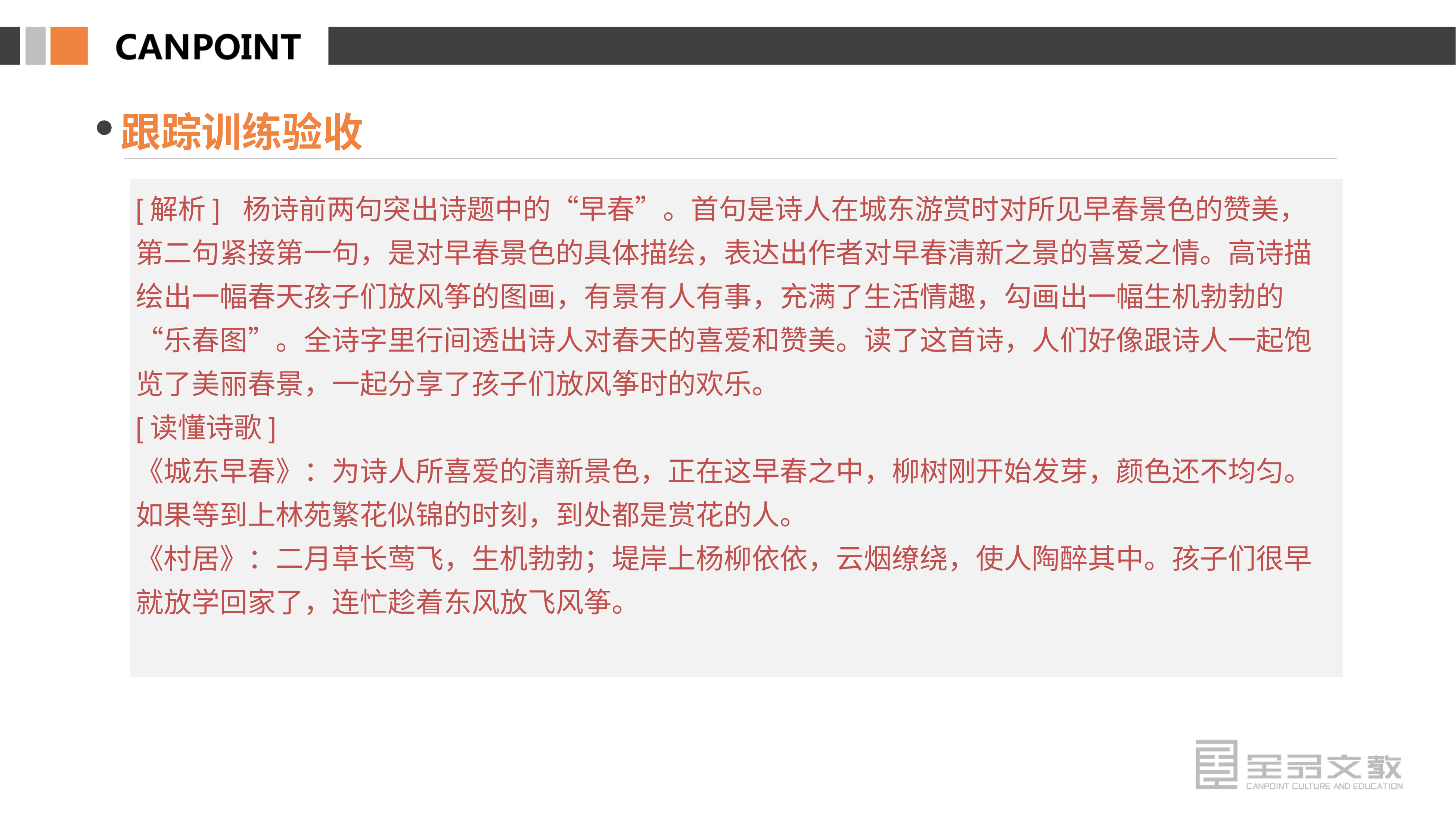

跟踪训练验收

[解析]  杨诗前两句突出诗题中的“早春”。首句是诗人在城东游赏时对所见早春景色的赞美，第二句紧接第一句，是对早春景色的具体描绘，表达出作者对早春清新之景的喜爱之情。高诗描绘出一幅春天孩子们放风筝的图画，有景有人有事，充满了生活情趣，勾画出一幅生机勃勃的“乐春图”。全诗字里行间透出诗人对春天的喜爱和赞美。读了这首诗，人们好像跟诗人一起饱览了美丽春景，一起分享了孩子们放风筝时的欢乐。
[读懂诗歌]
《城东早春》：为诗人所喜爱的清新景色，正在这早春之中，柳树刚开始发芽，颜色还不均匀。如果等到上林苑繁花似锦的时刻，到处都是赏花的人。
《村居》：二月草长莺飞，生机勃勃；堤岸上杨柳依依，云烟缭绕，使人陶醉其中。孩子们很早就放学回家了，连忙趁着东风放飞风筝。